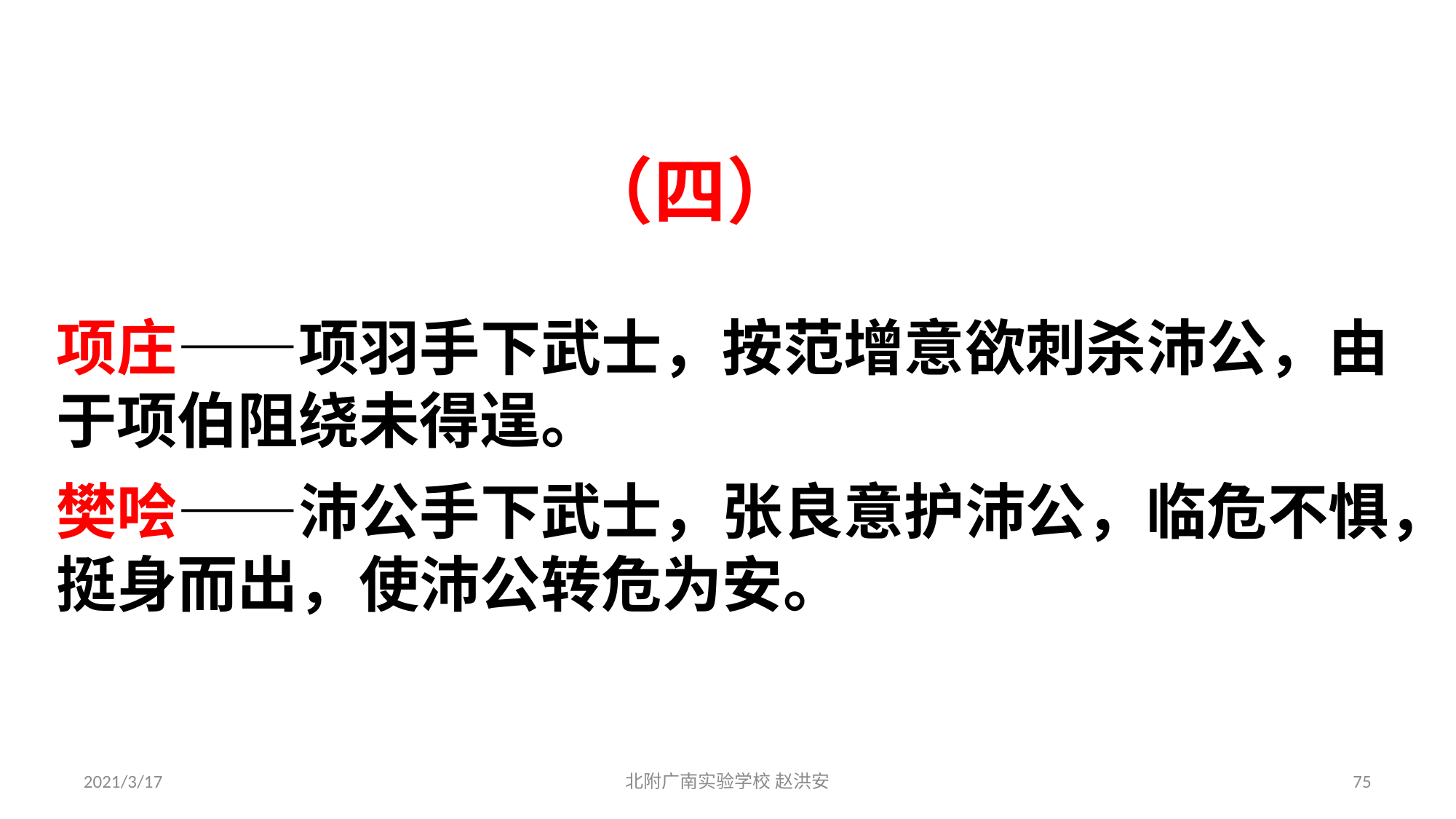

（四）
项庄——项羽手下武士，按范增意欲刺杀沛公，由于项伯阻绕未得逞。
樊哙——沛公手下武士，张良意护沛公，临危不惧，挺身而出，使沛公转危为安。
2021/3/17
北附广南实验学校 赵洪安
75